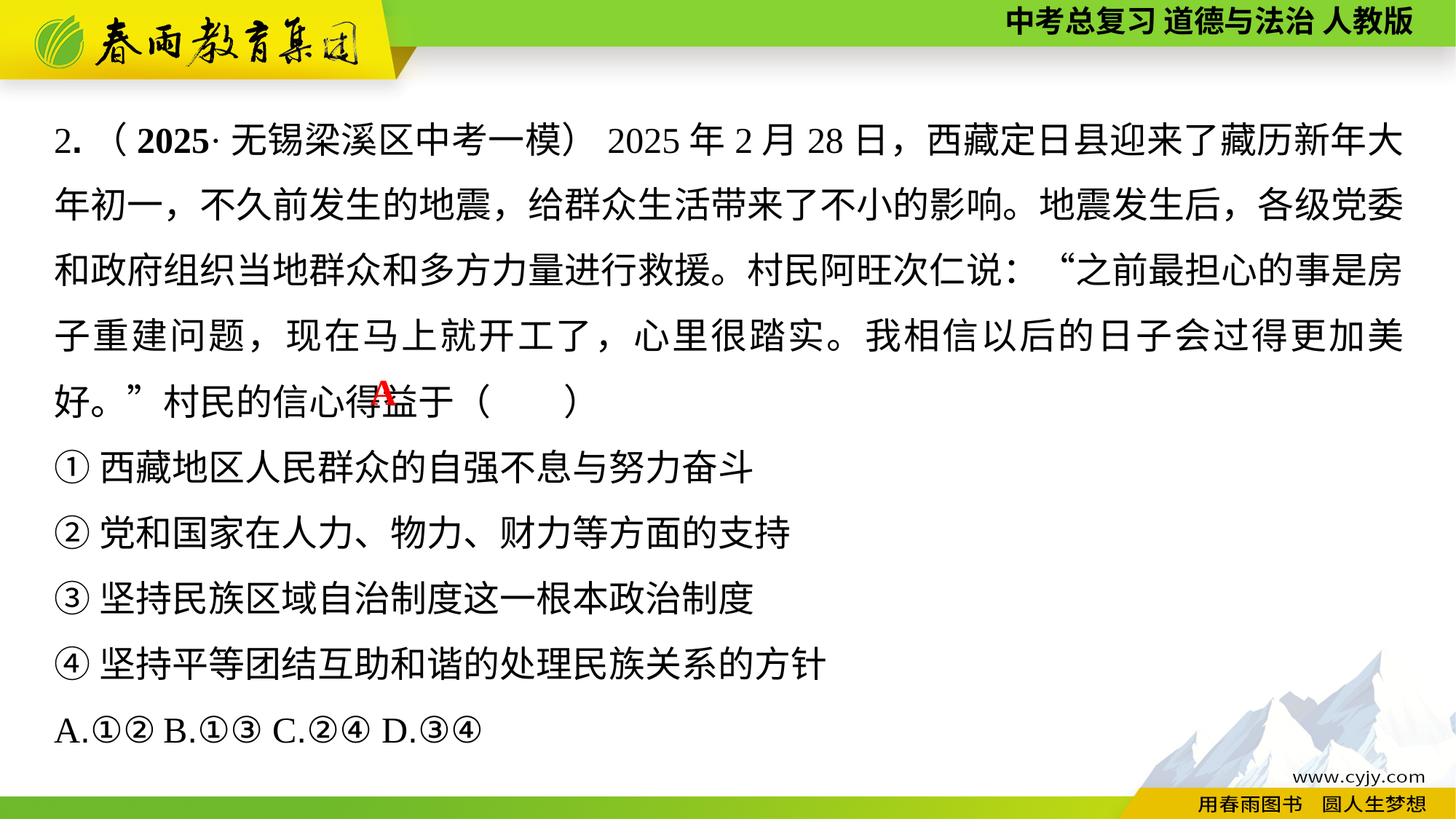

2.（2025·无锡梁溪区中考一模）2025年2月28日，西藏定日县迎来了藏历新年大年初一，不久前发生的地震，给群众生活带来了不小的影响。地震发生后，各级党委和政府组织当地群众和多方力量进行救援。村民阿旺次仁说：“之前最担心的事是房子重建问题，现在马上就开工了，心里很踏实。我相信以后的日子会过得更加美好。”村民的信心得益于（　　）
①西藏地区人民群众的自强不息与努力奋斗
②党和国家在人力、物力、财力等方面的支持
③坚持民族区域自治制度这一根本政治制度
④坚持平等团结互助和谐的处理民族关系的方针
A.①②	B.①③	C.②④	D.③④
A